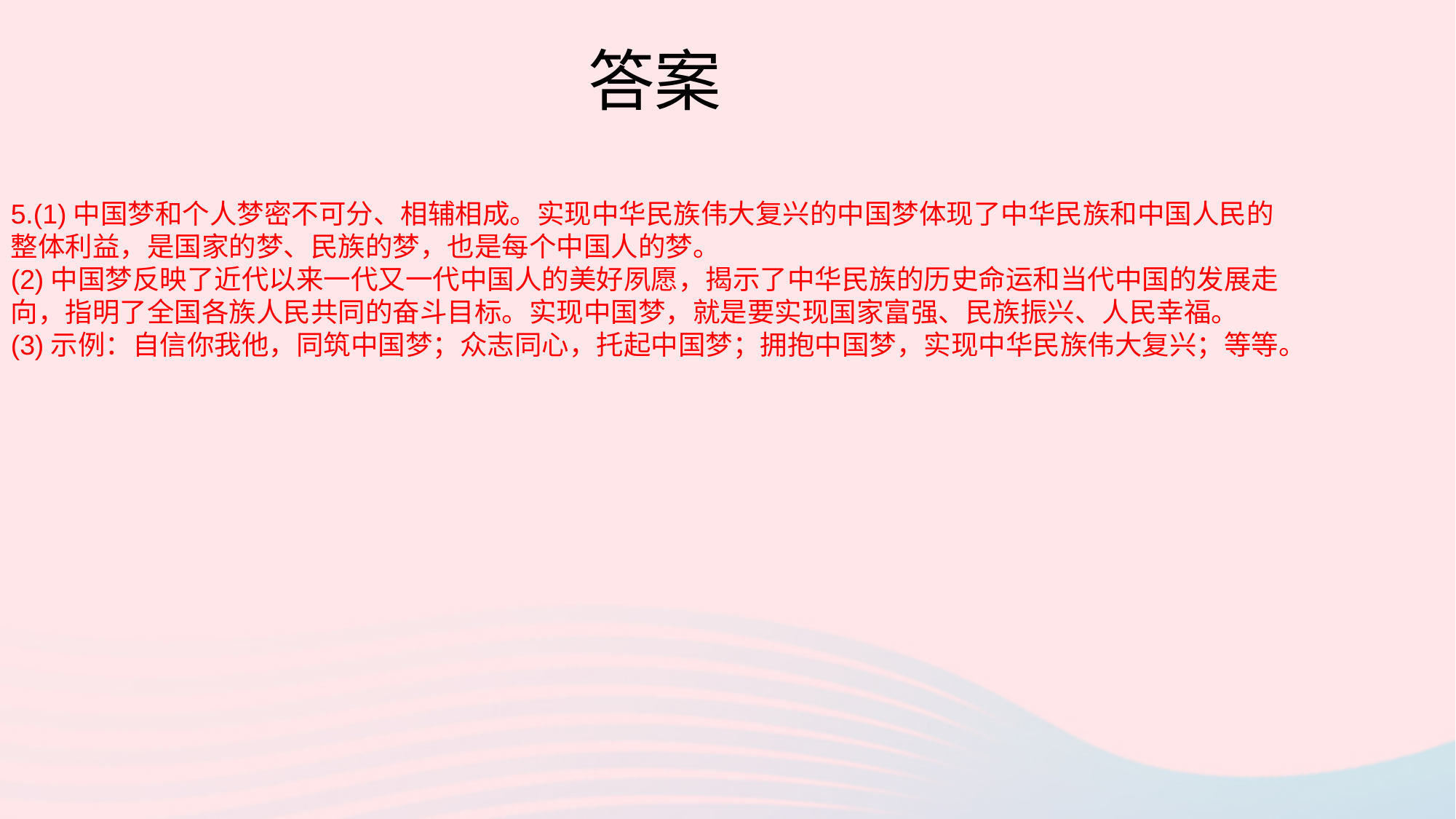

答案
5.(1)中国梦和个人梦密不可分、相辅相成。实现中华民族伟大复兴的中国梦体现了中华民族和中国人民的整体利益，是国家的梦、民族的梦，也是每个中国人的梦。
(2)中国梦反映了近代以来一代又一代中国人的美好夙愿，揭示了中华民族的历史命运和当代中国的发展走向，指明了全国各族人民共同的奋斗目标。实现中国梦，就是要实现国家富强、民族振兴、人民幸福。
(3)示例：自信你我他，同筑中国梦；众志同心，托起中国梦；拥抱中国梦，实现中华民族伟大复兴；等等。